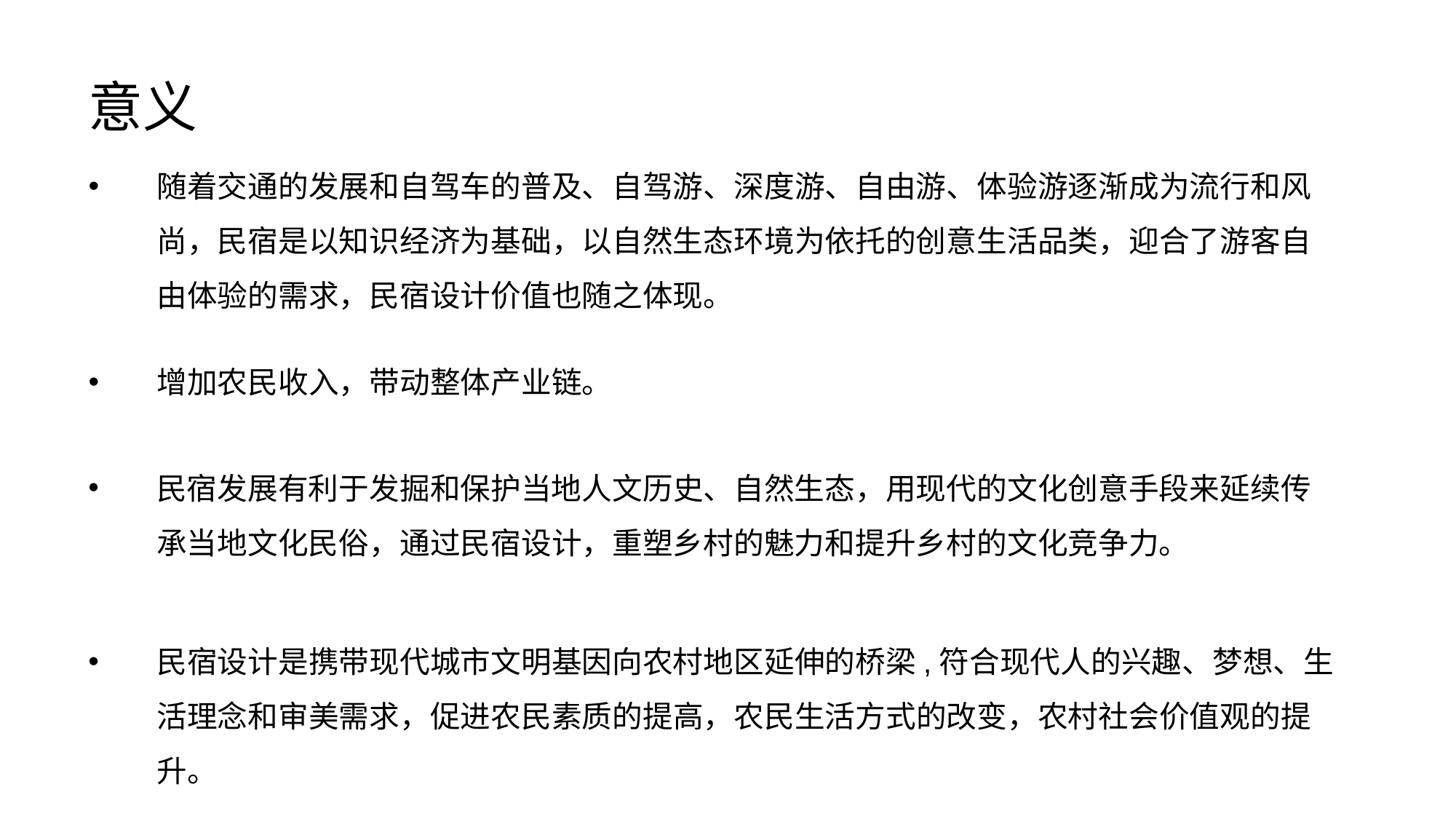

意义
随着交通的发展和自驾车的普及、自驾游、深度游、自由游、体验游逐渐成为流行和风尚，民宿是以知识经济为基础，以自然生态环境为依托的创意生活品类，迎合了游客自由体验的需求，民宿设计价值也随之体现。
增加农民收入，带动整体产业链。
民宿发展有利于发掘和保护当地人文历史、自然生态，用现代的文化创意手段来延续传承当地文化民俗，通过民宿设计，重塑乡村的魅力和提升乡村的文化竞争力。
民宿设计是携带现代城市文明基因向农村地区延伸的桥梁,符合现代人的兴趣、梦想、生活理念和审美需求，促进农民素质的提高，农民生活方式的改变，农村社会价值观的提升。